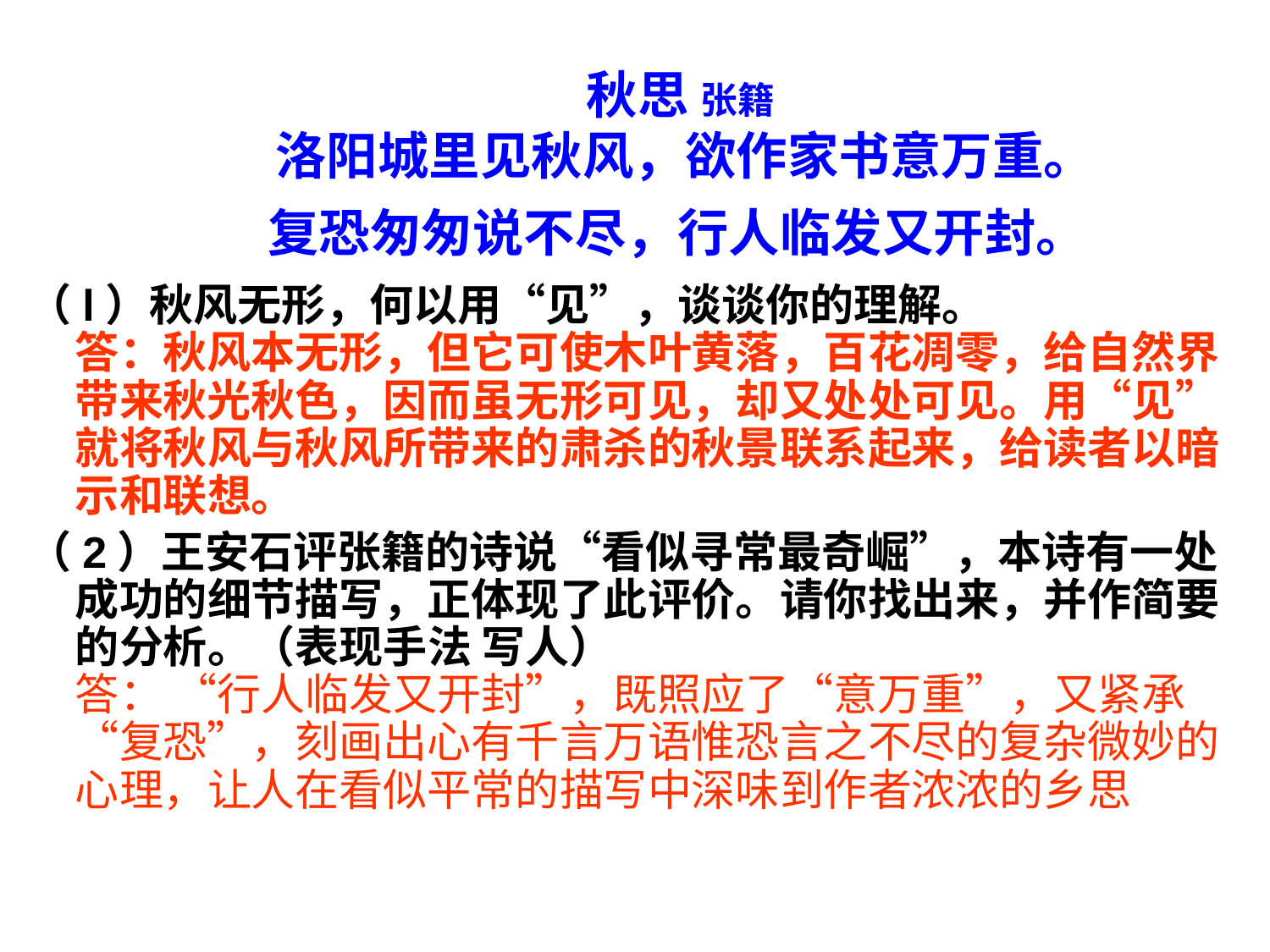

# 秋思 张籍  洛阳城里见秋风，欲作家书意万重。 复恐匆匆说不尽，行人临发又开封。
（l）秋风无形，何以用“见”，谈谈你的理解。 
答：秋风本无形，但它可使木叶黄落，百花凋零，给自然界带来秋光秋色，因而虽无形可见，却又处处可见。用“见”就将秋风与秋风所带来的肃杀的秋景联系起来，给读者以暗示和联想。
（2）王安石评张籍的诗说“看似寻常最奇崛”，本诗有一处成功的细节描写，正体现了此评价。请你找出来，并作简要的分析。（表现手法 写人） 
答： “行人临发又开封”，既照应了“意万重”，又紧承“复恐”，刻画出心有千言万语惟恐言之不尽的复杂微妙的心理，让人在看似平常的描写中深味到作者浓浓的乡思